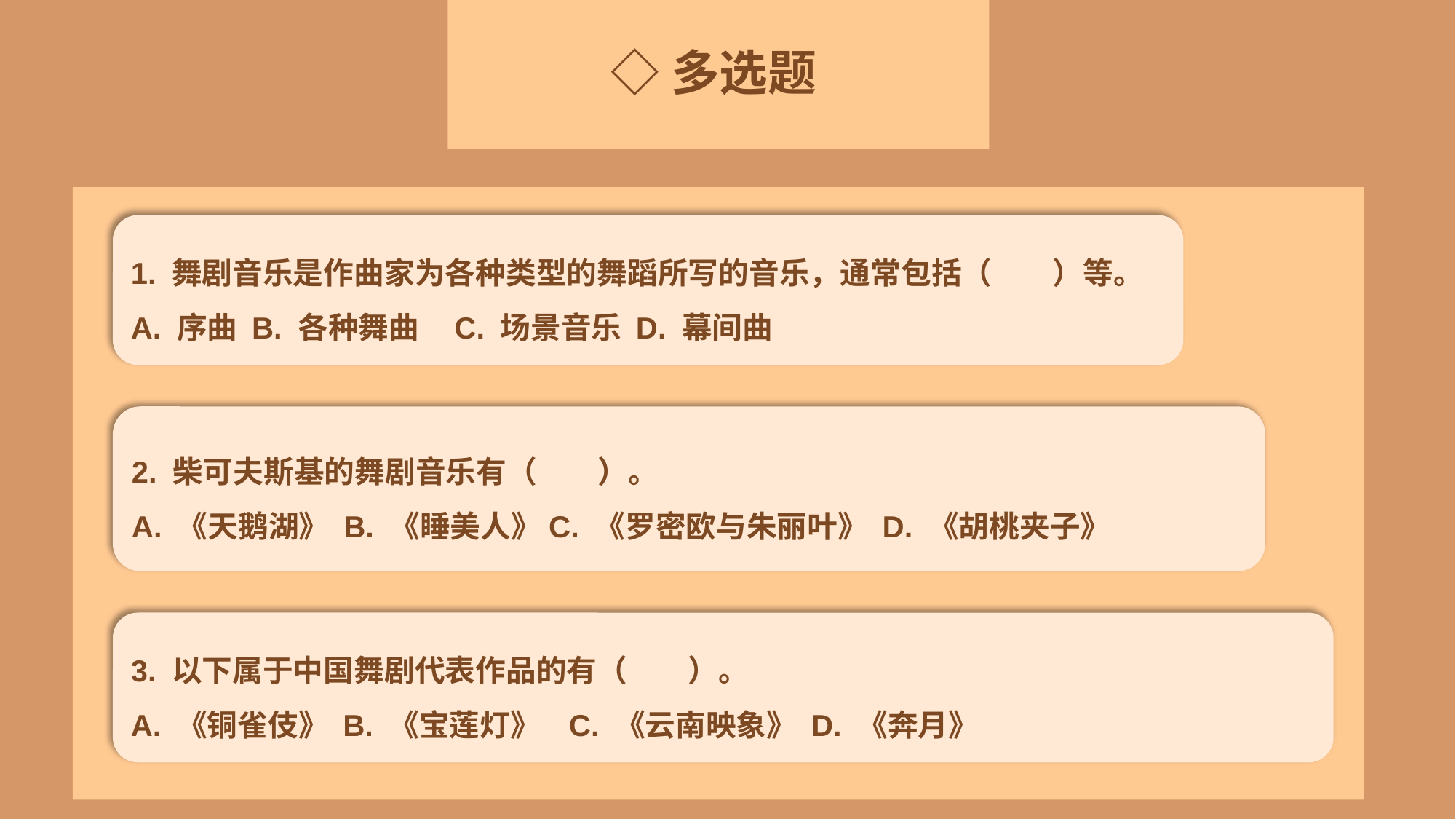

◇多选题

1. 舞剧音乐是作曲家为各种类型的舞蹈所写的音乐，通常包括（　　）等。
A. 序曲 B. 各种舞曲    C. 场景音乐 D. 幕间曲
2. 柴可夫斯基的舞剧音乐有（　　）。
A. 《天鹅湖》 B. 《睡美人》C. 《罗密欧与朱丽叶》 D. 《胡桃夹子》
3. 以下属于中国舞剧代表作品的有（　　）。
A. 《铜雀伎》 B. 《宝莲灯》   C. 《云南映象》 D. 《奔月》